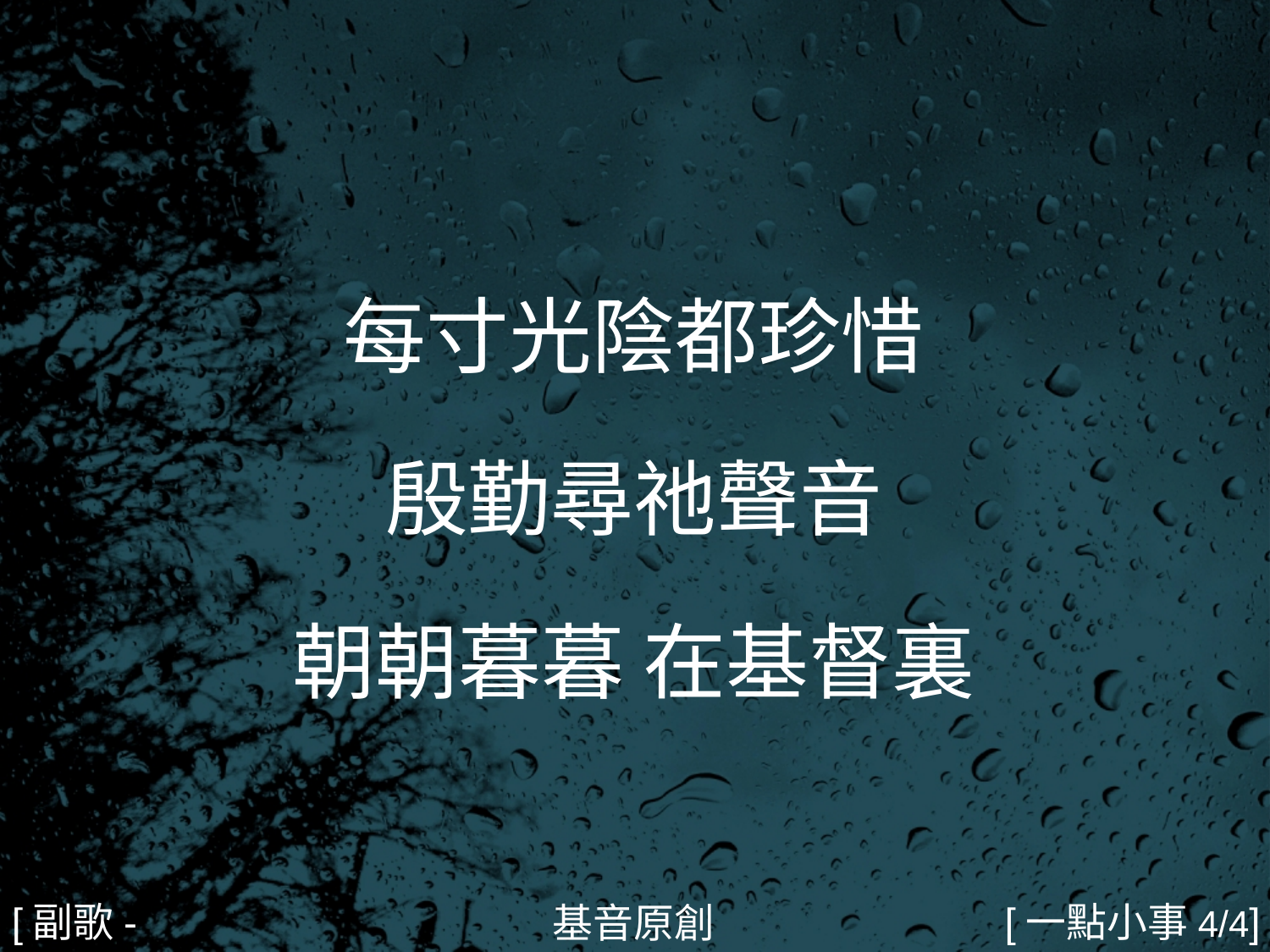

每寸光陰都珍惜

殷勤尋祂聲音

朝朝暮暮 在基督裏
#

[副歌-2]
[一點小事4/4]
基音原創